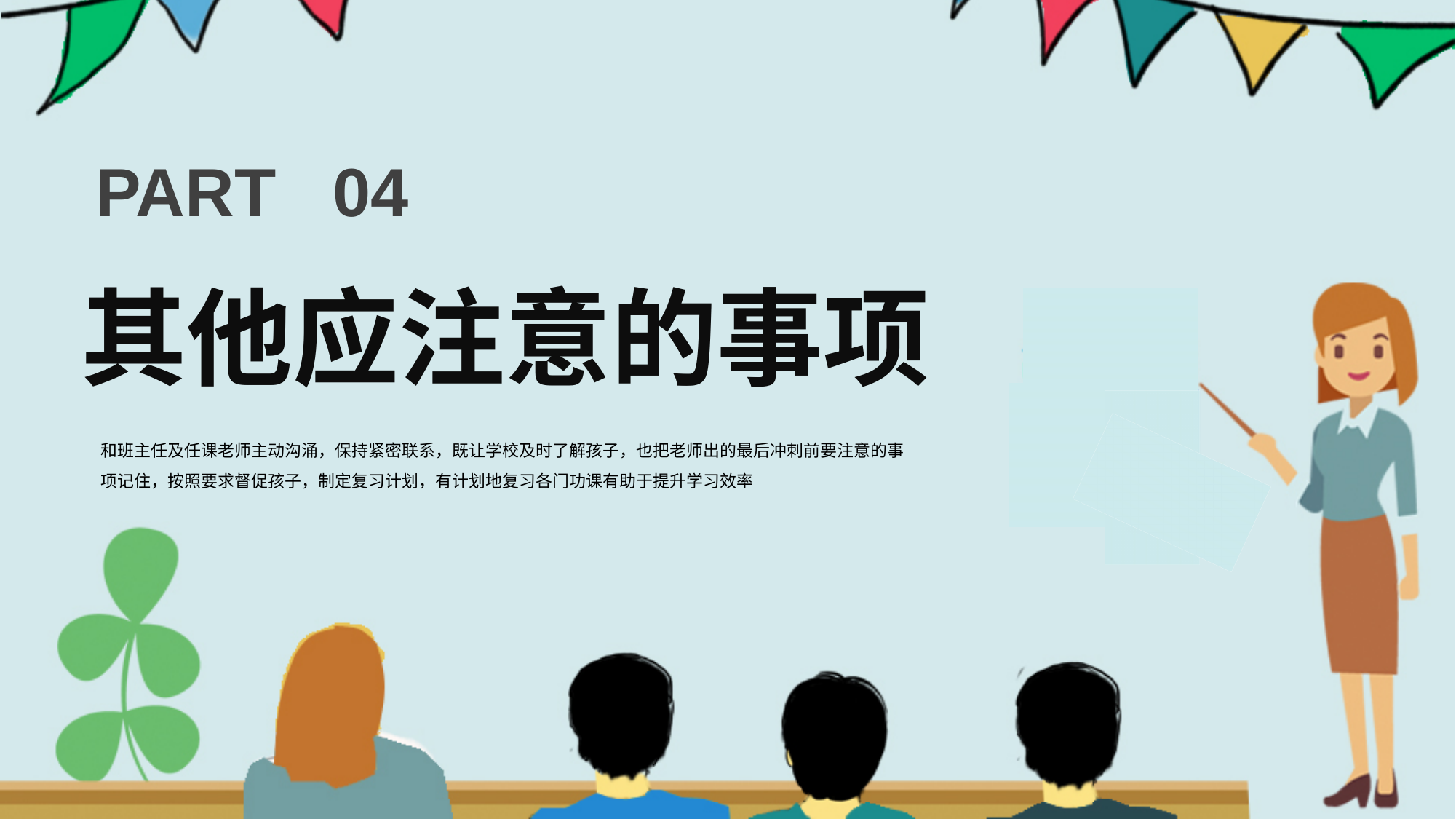

PART   04
其他应注意的事项
和班主任及任课老师主动沟涌，保持紧密联系，既让学校及时了解孩子，也把老师出的最后冲刺前要注意的事项记住，按照要求督促孩子，制定复习计划，有计划地复习各门功课有助于提升学习效率